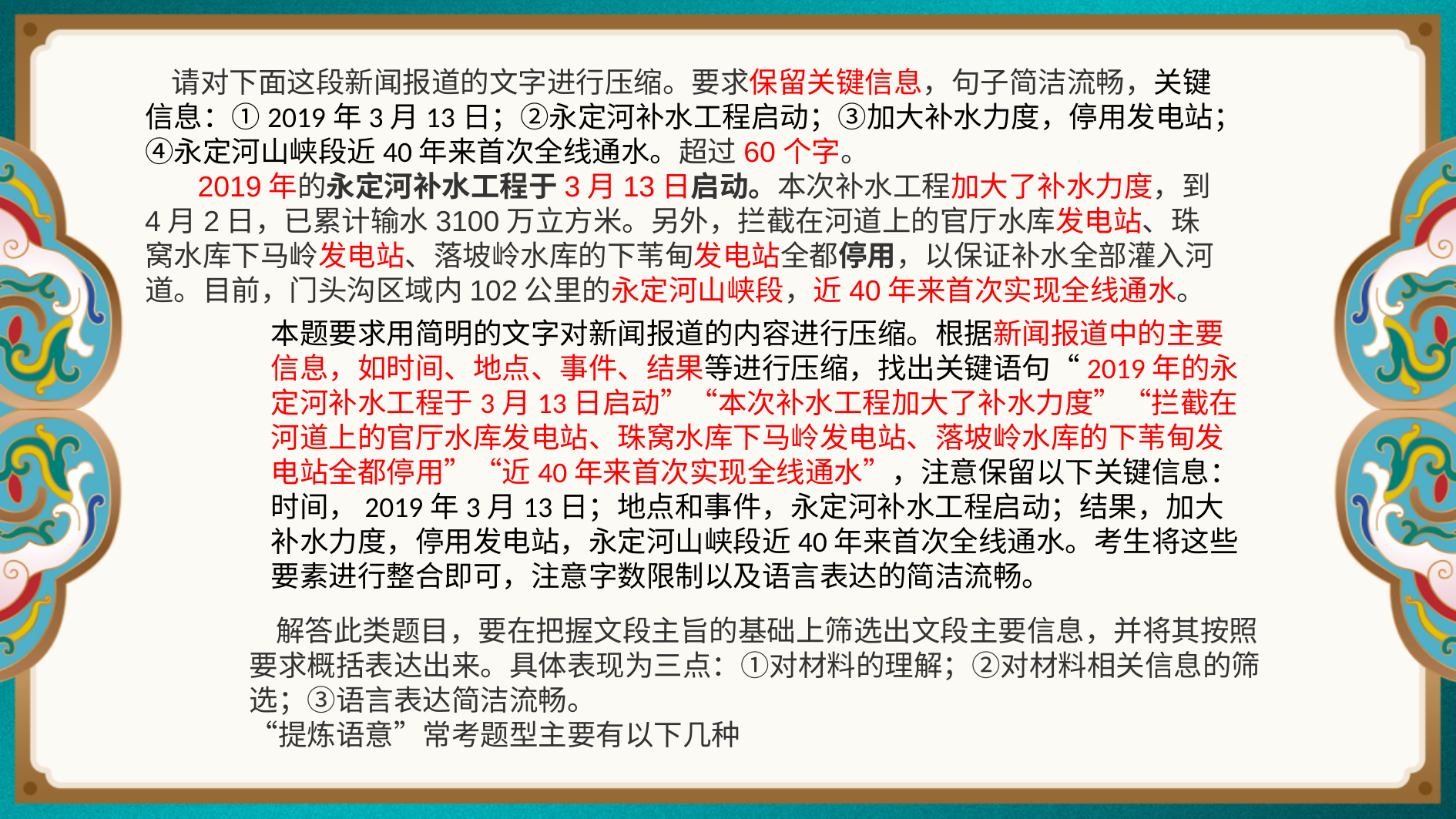

请对下面这段新闻报道的文字进行压缩。要求保留关键信息，句子简洁流畅，关键信息：①2019年3月13日；②永定河补水工程启动；③加大补水力度，停用发电站；④永定河山峡段近40年来首次全线通水。超过60个字。
       2019年的永定河补水工程于3月13日启动。本次补水工程加大了补水力度，到4月2日，已累计输水3100万立方米。另外，拦截在河道上的官厅水库发电站、珠窝水库下马岭发电站、落坡岭水库的下苇甸发电站全都停用，以保证补水全部灌入河道。目前，门头沟区域内102公里的永定河山峡段，近40年来首次实现全线通水。
本题要求用简明的文字对新闻报道的内容进行压缩。根据新闻报道中的主要信息，如时间、地点、事件、结果等进行压缩，找出关键语句“2019年的永定河补水工程于3月13日启动”“本次补水工程加大了补水力度”“拦截在河道上的官厅水库发电站、珠窝水库下马岭发电站、落坡岭水库的下苇甸发电站全都停用”“近40年来首次实现全线通水”，注意保留以下关键信息：时间，2019年3月13日；地点和事件，永定河补水工程启动；结果，加大补水力度，停用发电站，永定河山峡段近40年来首次全线通水。考生将这些要素进行整合即可，注意字数限制以及语言表达的简洁流畅。
   解答此类题目，要在把握文段主旨的基础上筛选出文段主要信息，并将其按照要求概括表达出来。具体表现为三点：①对材料的理解；②对材料相关信息的筛选；③语言表达简洁流畅。
“提炼语意”常考题型主要有以下几种